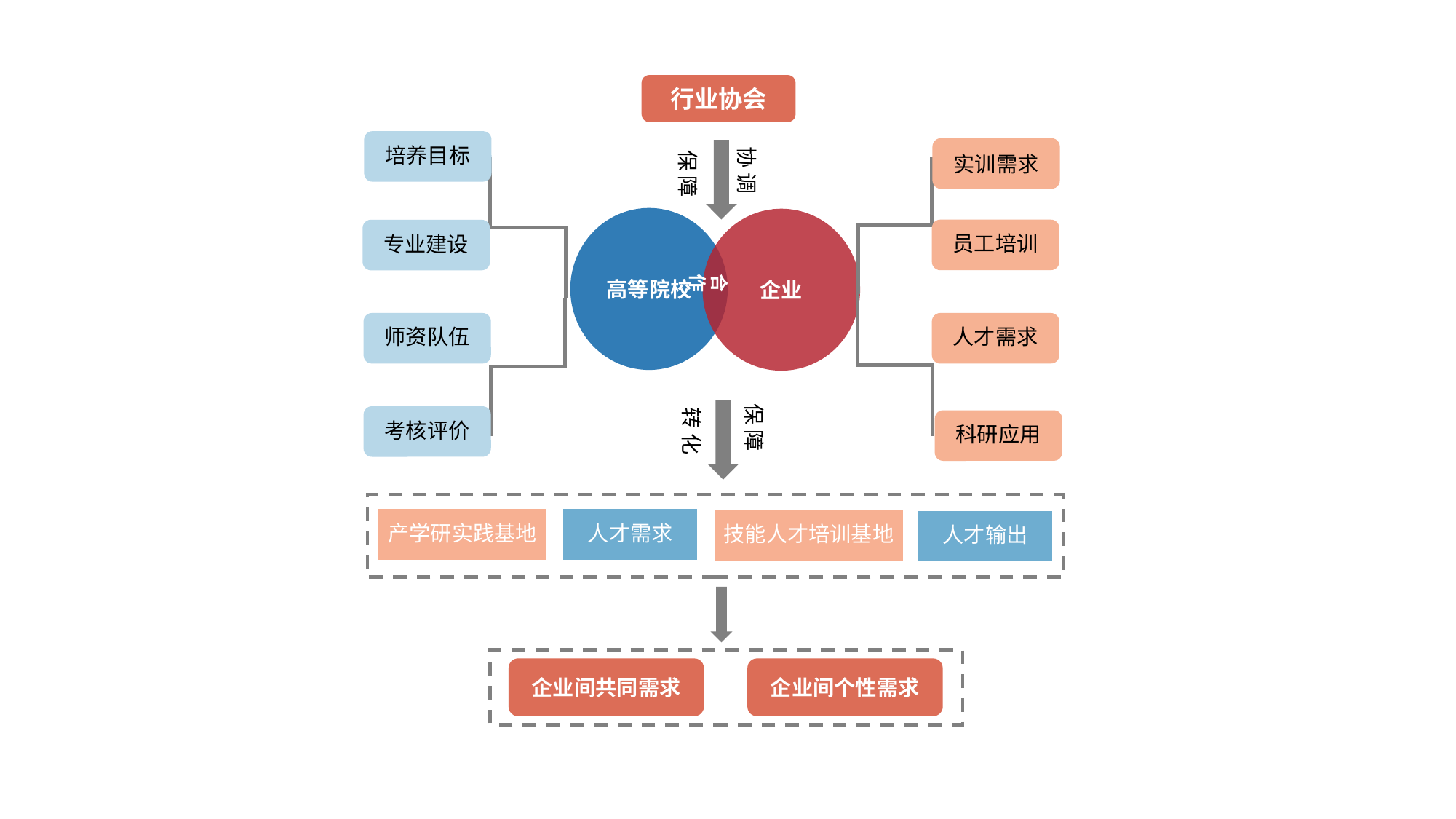

行业协会
培养目标
协 调
实训需求
保 障

添加文本
高等院校
企业
员工培训
专业建设
合作
人才需求
师资队伍
添加文本
保 障
转 化

考核评价
科研应用

人才需求
产学研实践基地
技能人才培训基地
人才输出

企业间共同需求
企业间个性需求